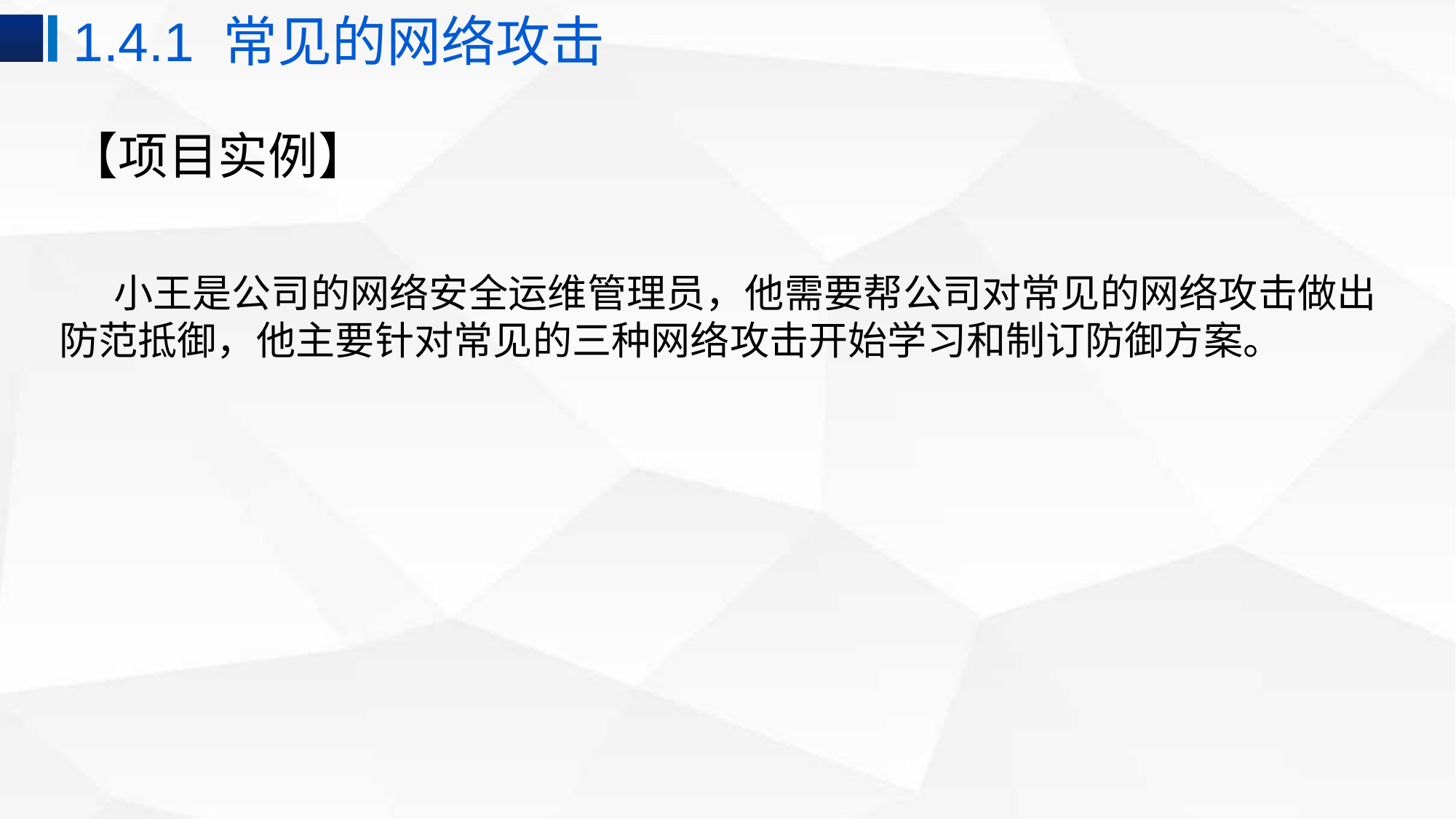

1.4.1 常见的网络攻击

# 【项目实例】
小王是公司的网络安全运维管理员，他需要帮公司对常见的网络攻击做出防范抵御，他主要针对常见的三种网络攻击开始学习和制订防御方案。